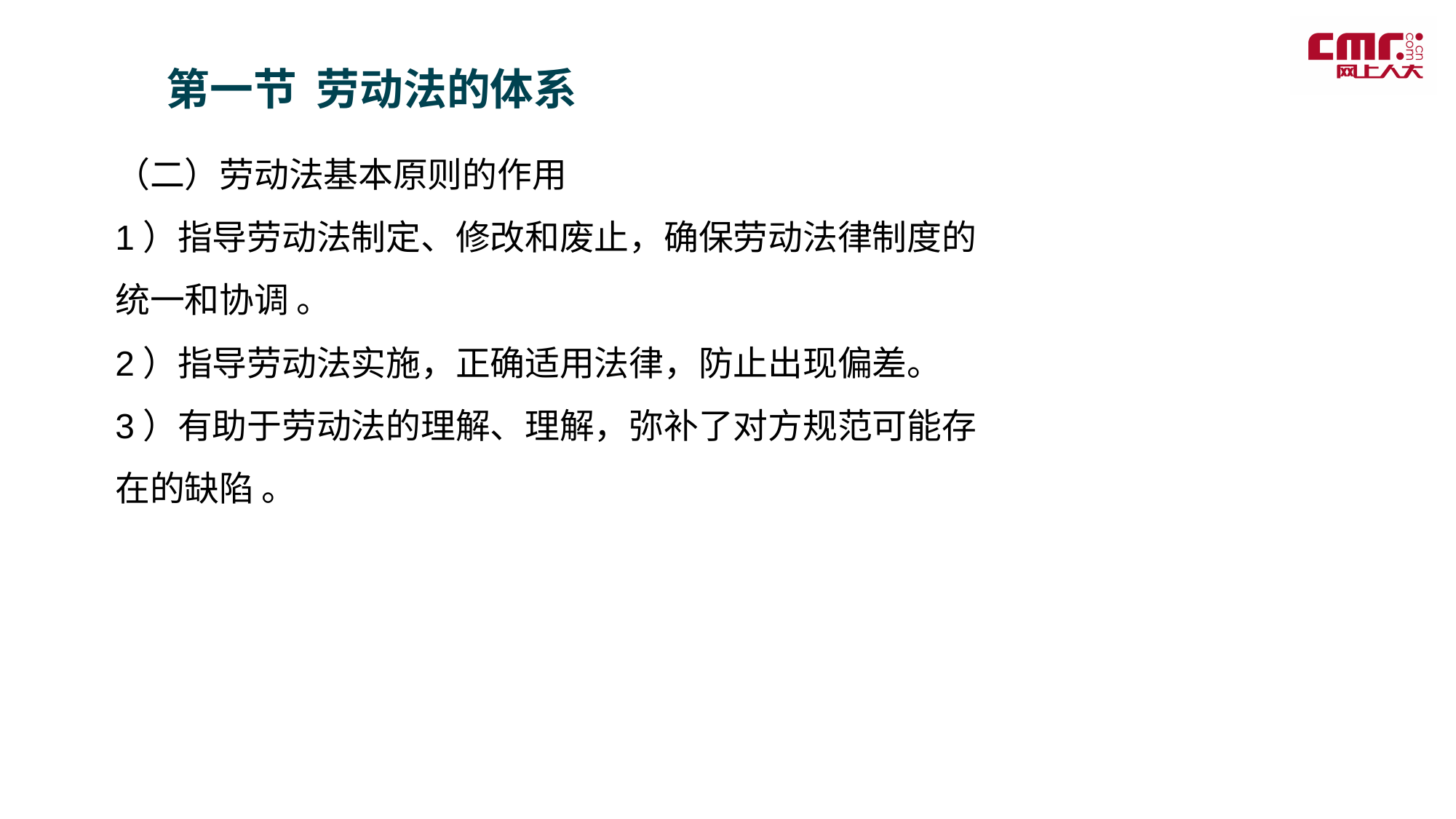

第一节  劳动法的体系
（二）劳动法基本原则的作用
1）指导劳动法制定、修改和废止，确保劳动法律制度的统一和协调 。
2）指导劳动法实施，正确适用法律，防止出现偏差。
3）有助于劳动法的理解、理解，弥补了对方规范可能存在的缺陷 。